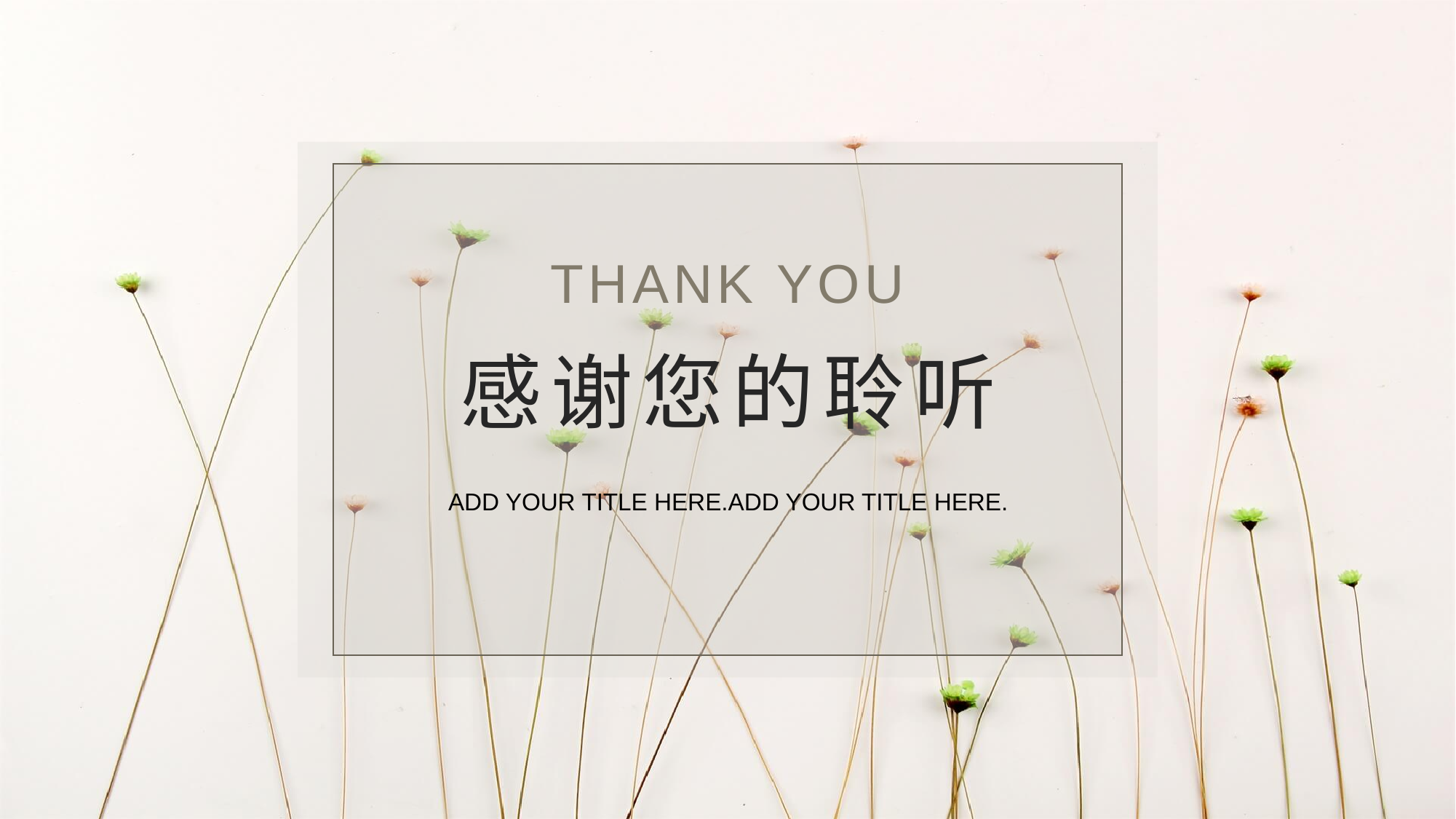

THANK YOU
感谢您的聆听
ADD YOUR TITLE HERE.ADD YOUR TITLE HERE.